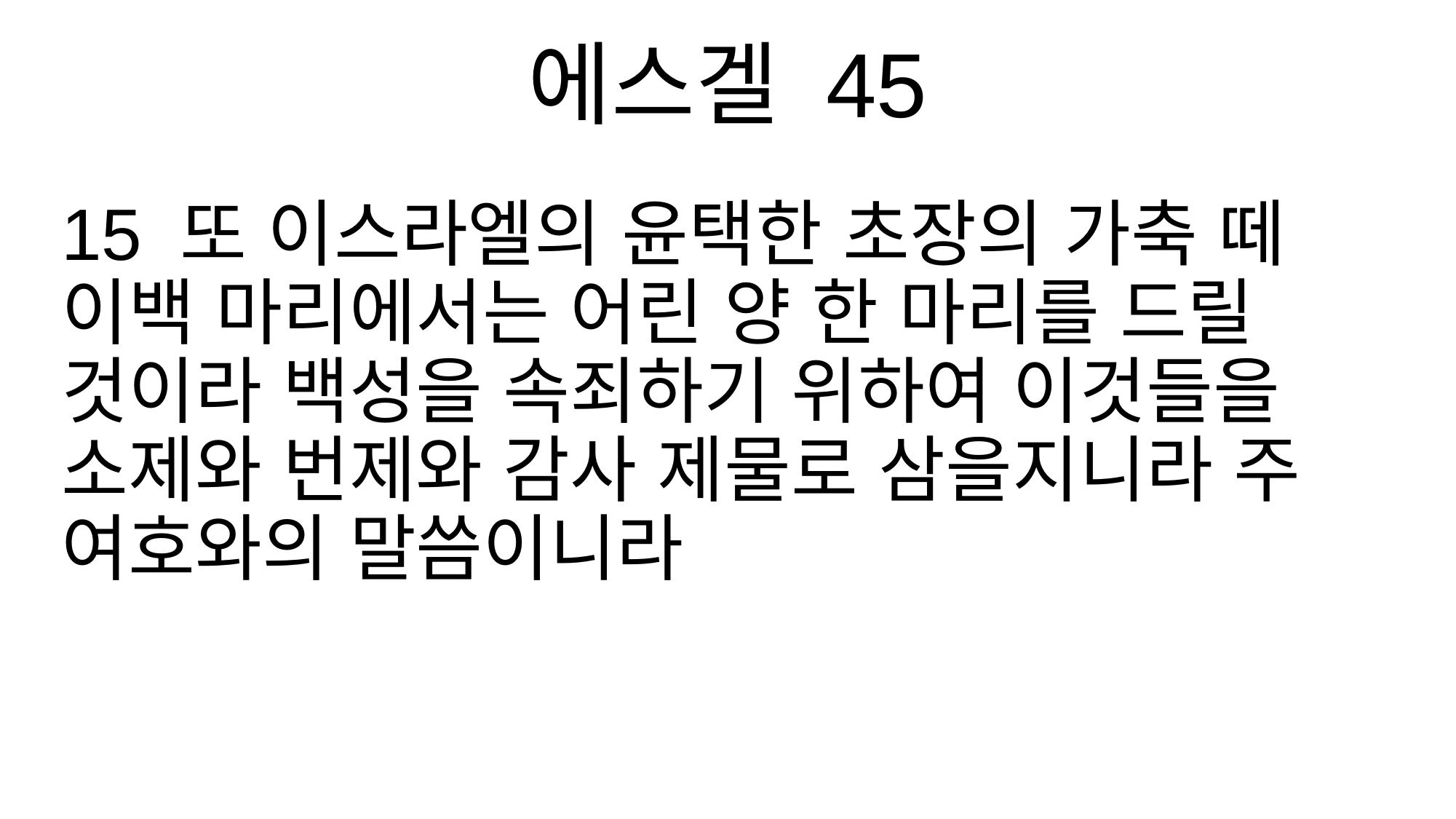

에스겔 45
15 또 이스라엘의 윤택한 초장의 가축 떼 이백 마리에서는 어린 양 한 마리를 드릴 것이라 백성을 속죄하기 위하여 이것들을 소제와 번제와 감사 제물로 삼을지니라 주 여호와의 말씀이니라